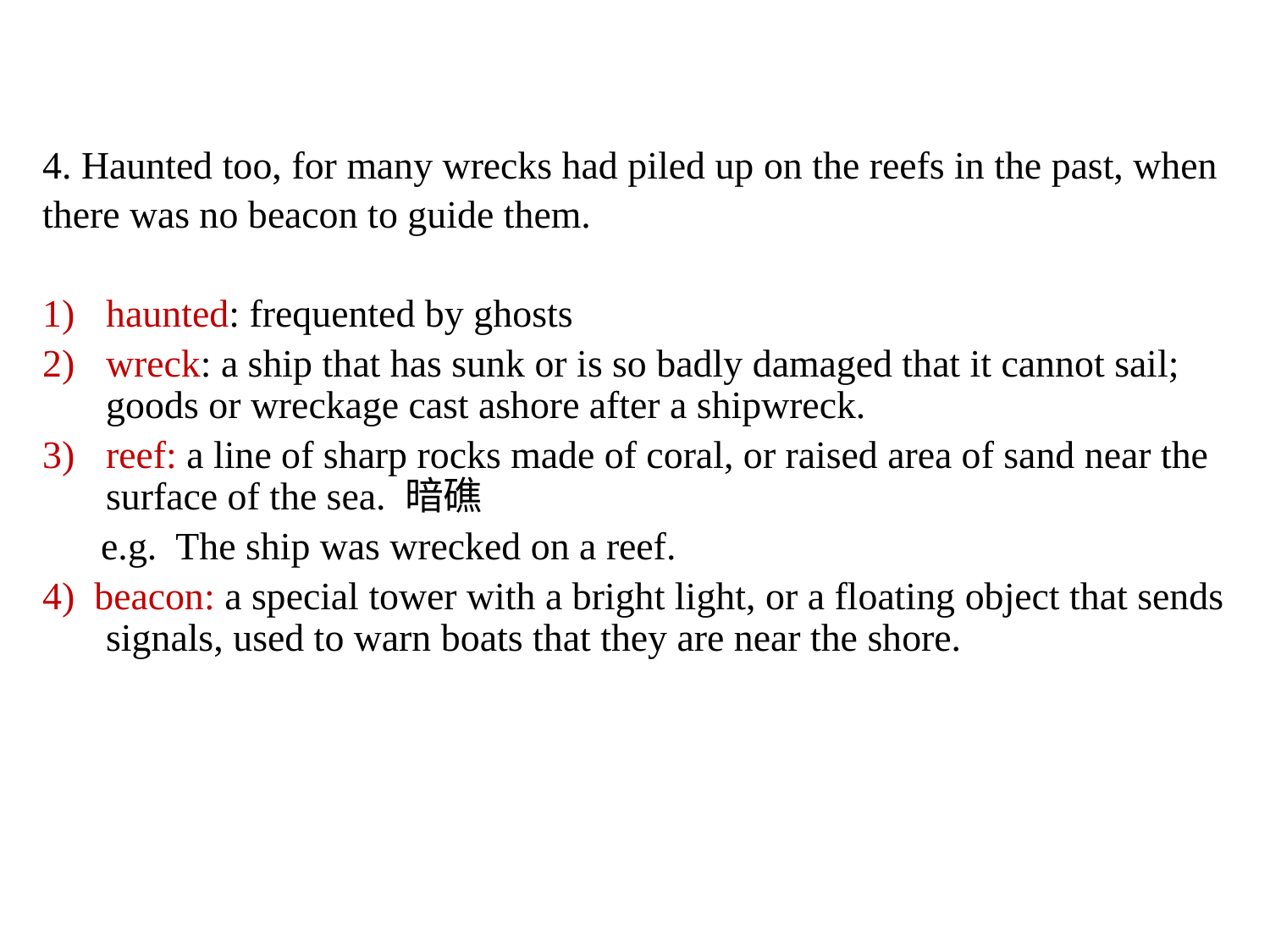

4. Haunted too, for many wrecks had piled up on the reefs in the past, when
there was no beacon to guide them.

haunted: frequented by ghosts
wreck: a ship that has sunk or is so badly damaged that it cannot sail; goods or wreckage cast ashore after a shipwreck.
reef: a line of sharp rocks made of coral, or raised area of sand near the surface of the sea. 暗礁
      e.g.  The ship was wrecked on a reef.
4)  beacon: a special tower with a bright light, or a floating object that sends signals, used to warn boats that they are near the shore.